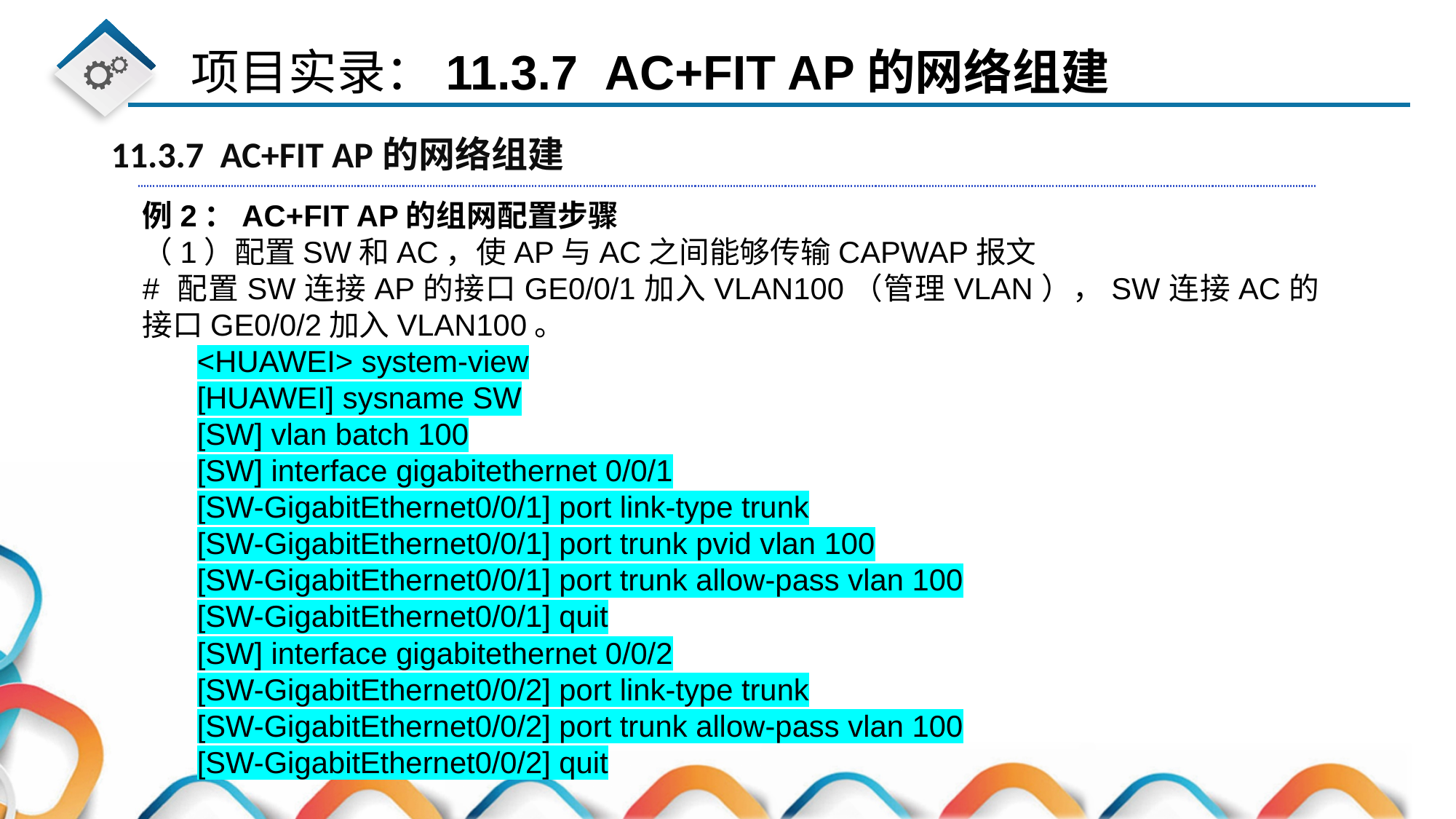

11.3.7  AC+FIT AP的网络组建

例2：AC+FIT AP的组网配置步骤
（1）配置SW和AC，使AP与AC之间能够传输CAPWAP报文
# 配置SW连接AP的接口GE0/0/1加入VLAN100（管理VLAN），SW连接AC的接口GE0/0/2加入VLAN100。
<HUAWEI> system-view
[HUAWEI] sysname SW
[SW] vlan batch 100
[SW] interface gigabitethernet 0/0/1
[SW-GigabitEthernet0/0/1] port link-type trunk
[SW-GigabitEthernet0/0/1] port trunk pvid vlan 100
[SW-GigabitEthernet0/0/1] port trunk allow-pass vlan 100
[SW-GigabitEthernet0/0/1] quit
[SW] interface gigabitethernet 0/0/2
[SW-GigabitEthernet0/0/2] port link-type trunk
[SW-GigabitEthernet0/0/2] port trunk allow-pass vlan 100
[SW-GigabitEthernet0/0/2] quit